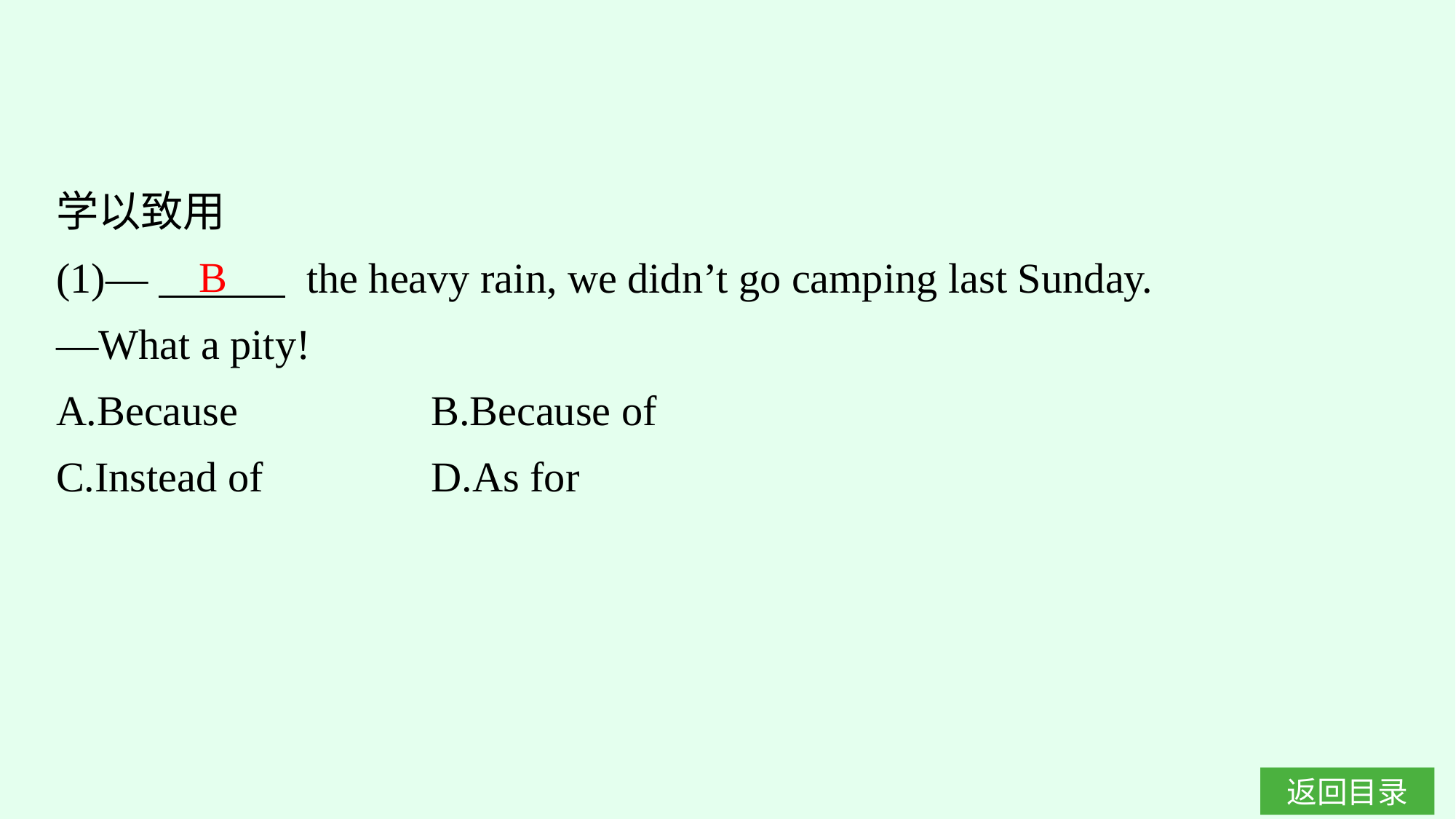

学以致用
(1)—　　　 the heavy rain, we didn’t go camping last Sunday.
—What a pity!
A.Because　　　　 	B.Because of
C.Instead of		D.As for
B